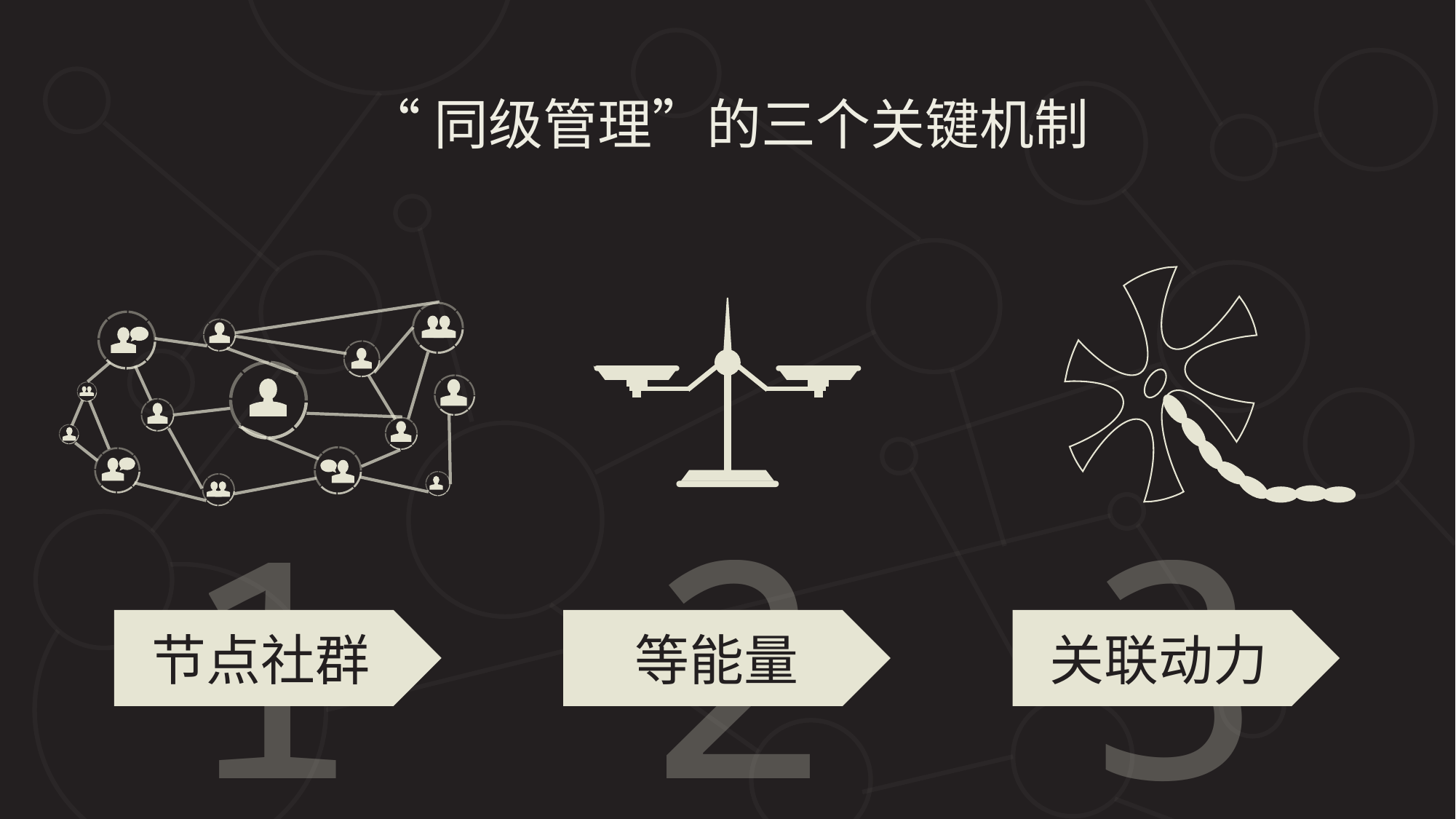

“同级管理”的三个关键机制

1

节点社群
2

等能量
3

关联动力